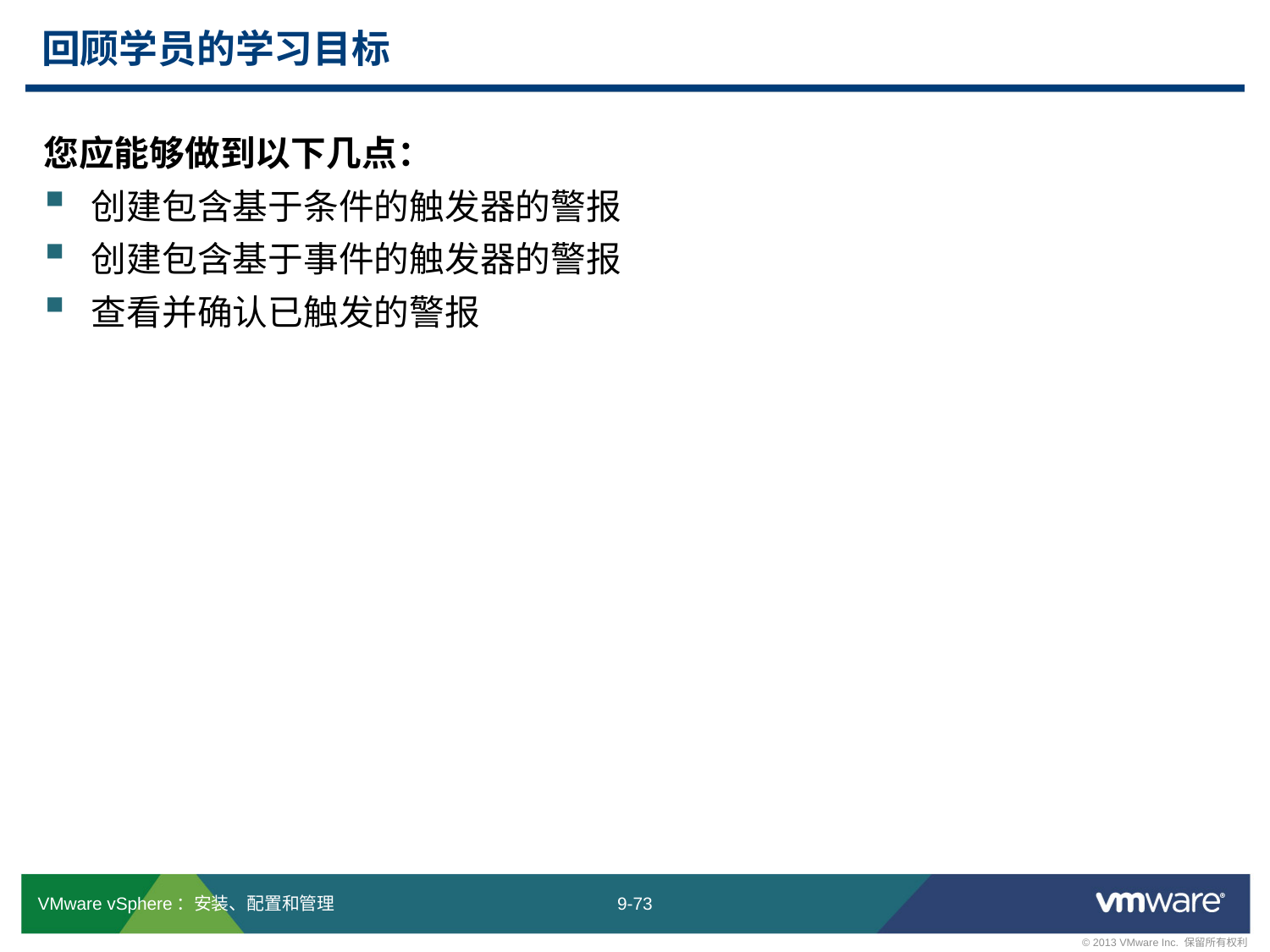

# 回顾学员的学习目标
您应能够做到以下几点：
创建包含基于条件的触发器的警报
创建包含基于事件的触发器的警报
查看并确认已触发的警报